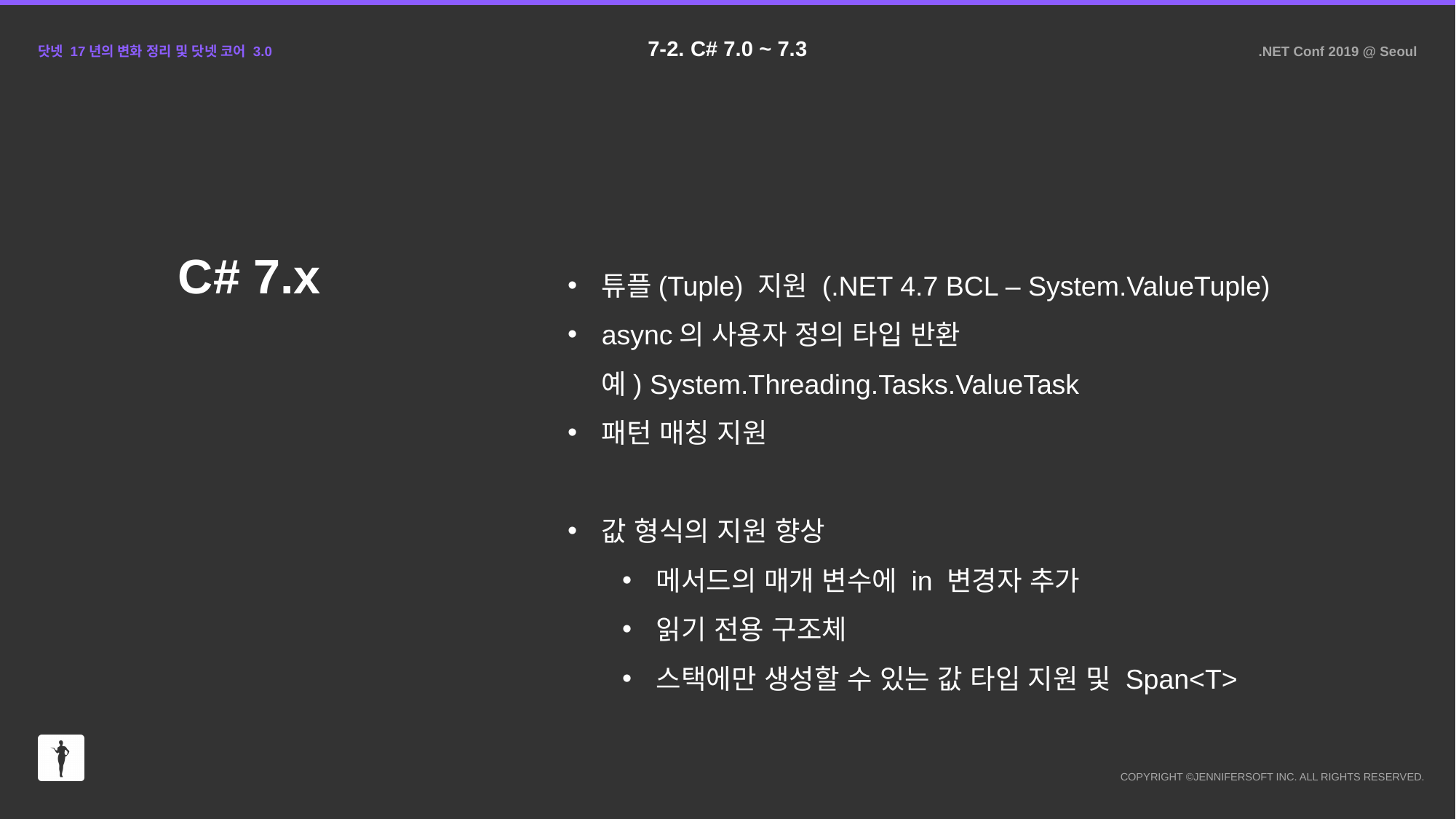

7-2. C# 7.0 ~ 7.3
C# 7.x
튜플(Tuple) 지원 (.NET 4.7 BCL – System.ValueTuple)
async의 사용자 정의 타입 반환
예) System.Threading.Tasks.ValueTask
패턴 매칭 지원

값 형식의 지원 향상
메서드의 매개 변수에 in 변경자 추가
읽기 전용 구조체
스택에만 생성할 수 있는 값 타입 지원 및 Span<T>